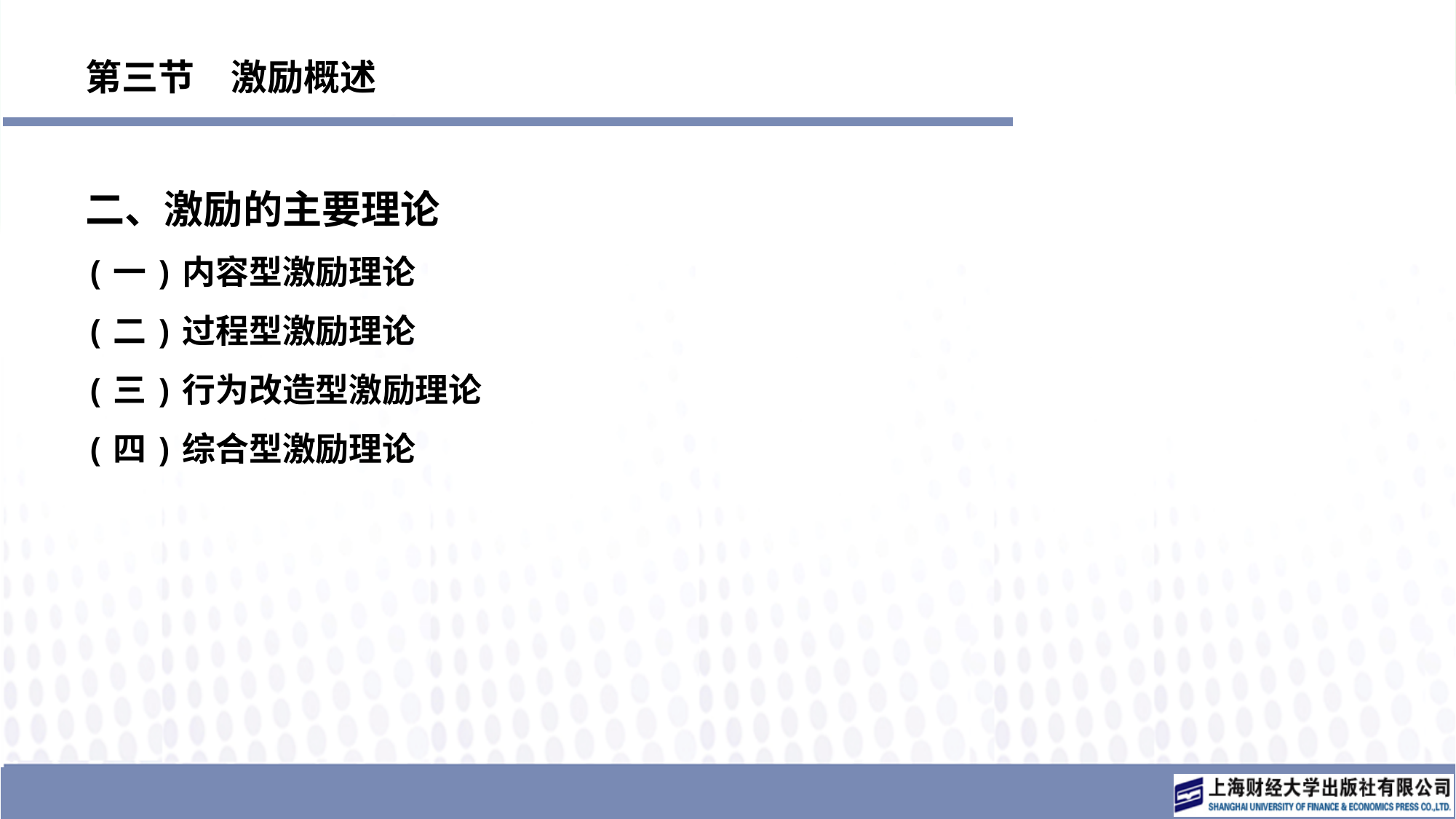

# 第三节　激励概述
二、激励的主要理论
(一)内容型激励理论
(二)过程型激励理论
(三)行为改造型激励理论
(四)综合型激励理论